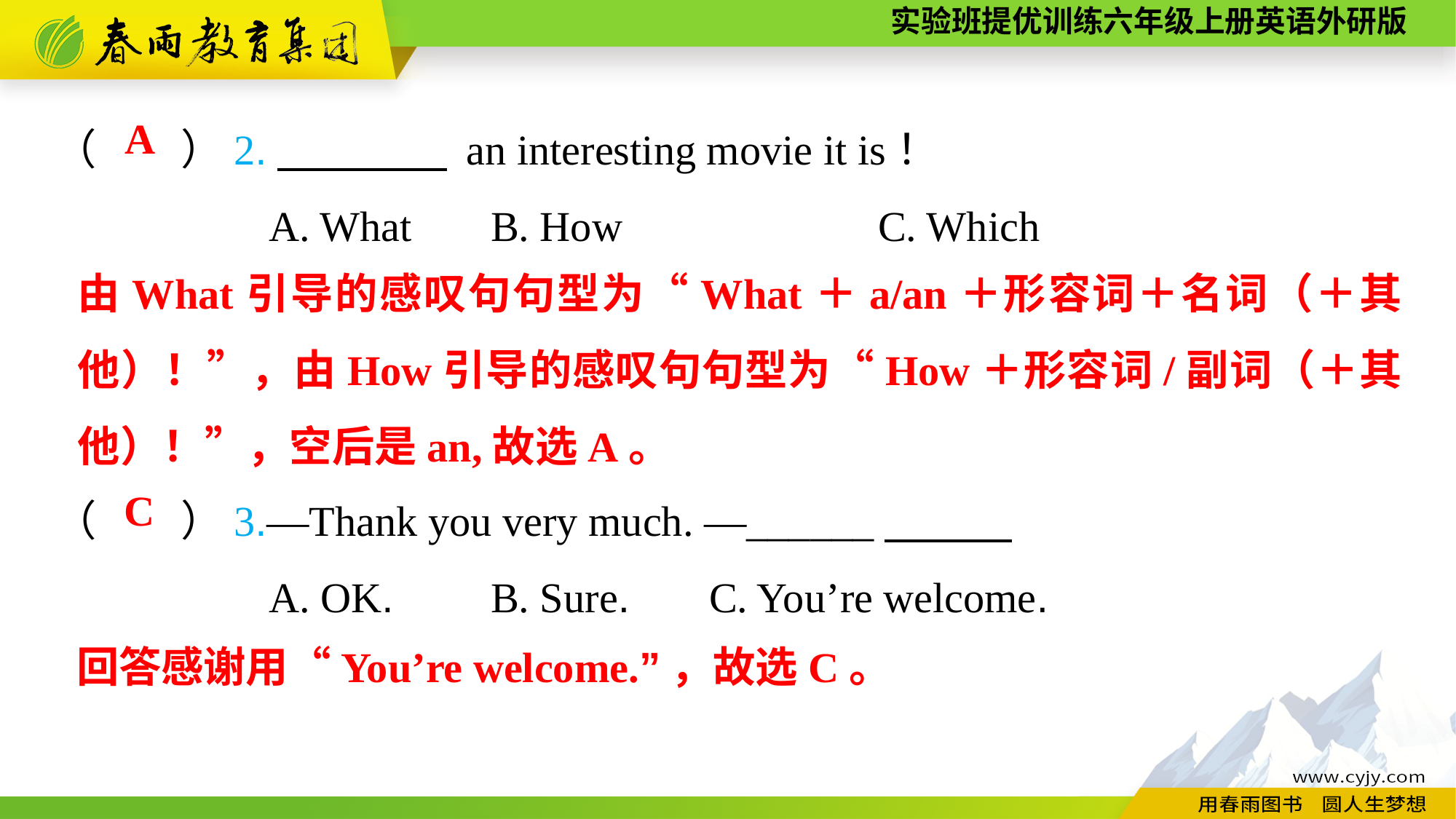

（　　）2.　　　　 an interesting movie it is！
A. What	B. How	                C. Which
A
由What引导的感叹句句型为“What＋a/an＋形容词＋名词（＋其他）！”，由How引导的感叹句句型为“How＋形容词/副词（＋其他）！”，空后是an,故选A。
（　　）3.—Thank you very much. —______
A. OK.	B. Sure.	C. You’re welcome.
C
回答感谢用“You’re welcome.”，故选C。